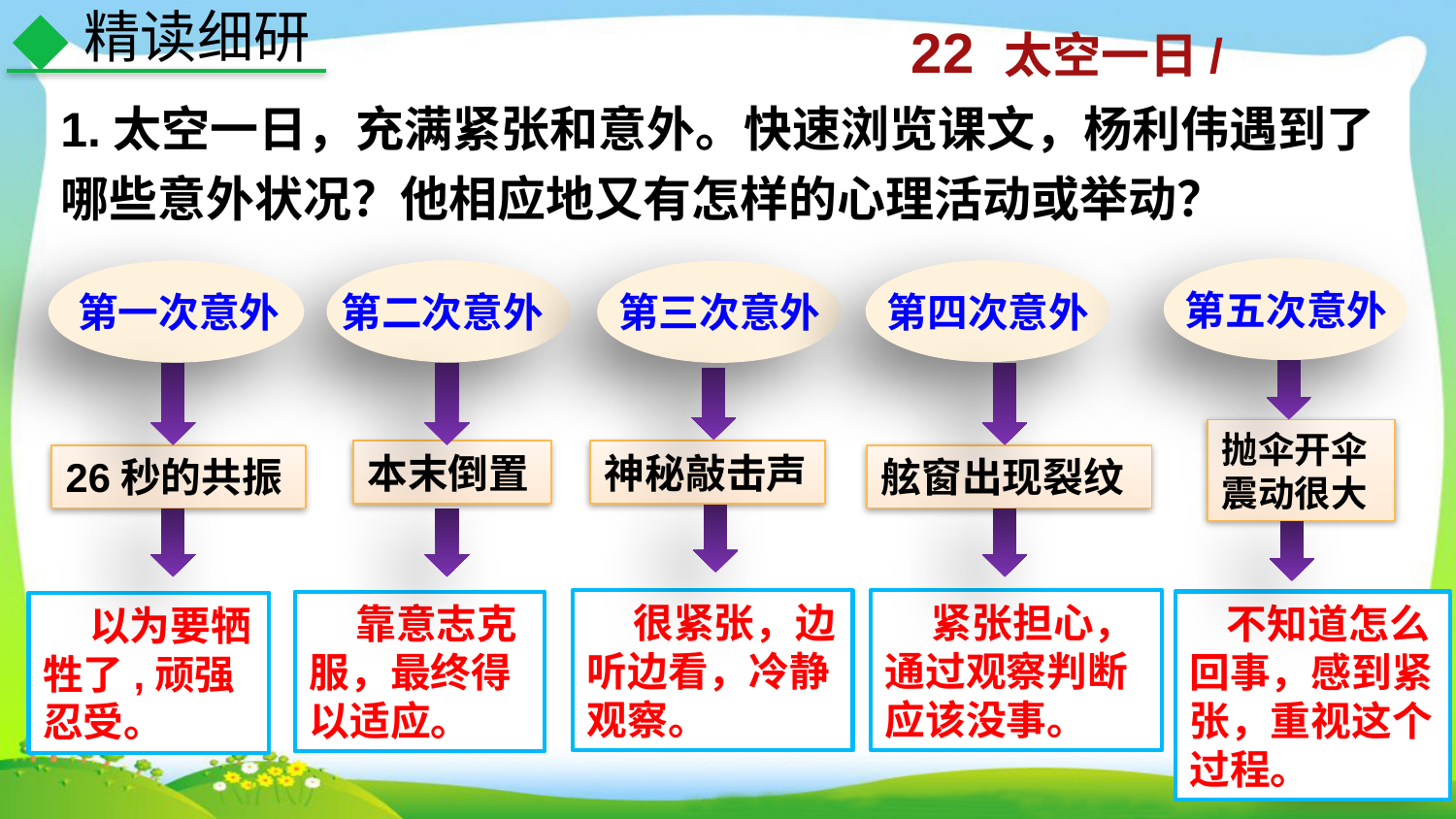

精读细研

1.太空一日，充满紧张和意外。快速浏览课文，杨利伟遇到了哪些意外状况？他相应地又有怎样的心理活动或举动？

第五次意外

第二次意外

第四次意外

第一次意外

第三次意外

抛伞开伞震动很大
本末倒置
神秘敲击声
26秒的共振
舷窗出现裂纹

    很紧张，边听边看，冷静观察。
    紧张担心，通过观察判断应该没事。
    靠意志克服，最终得以适应。
   不知道怎么回事，感到紧张，重视这个过程。
    以为要牺牲了,顽强忍受。